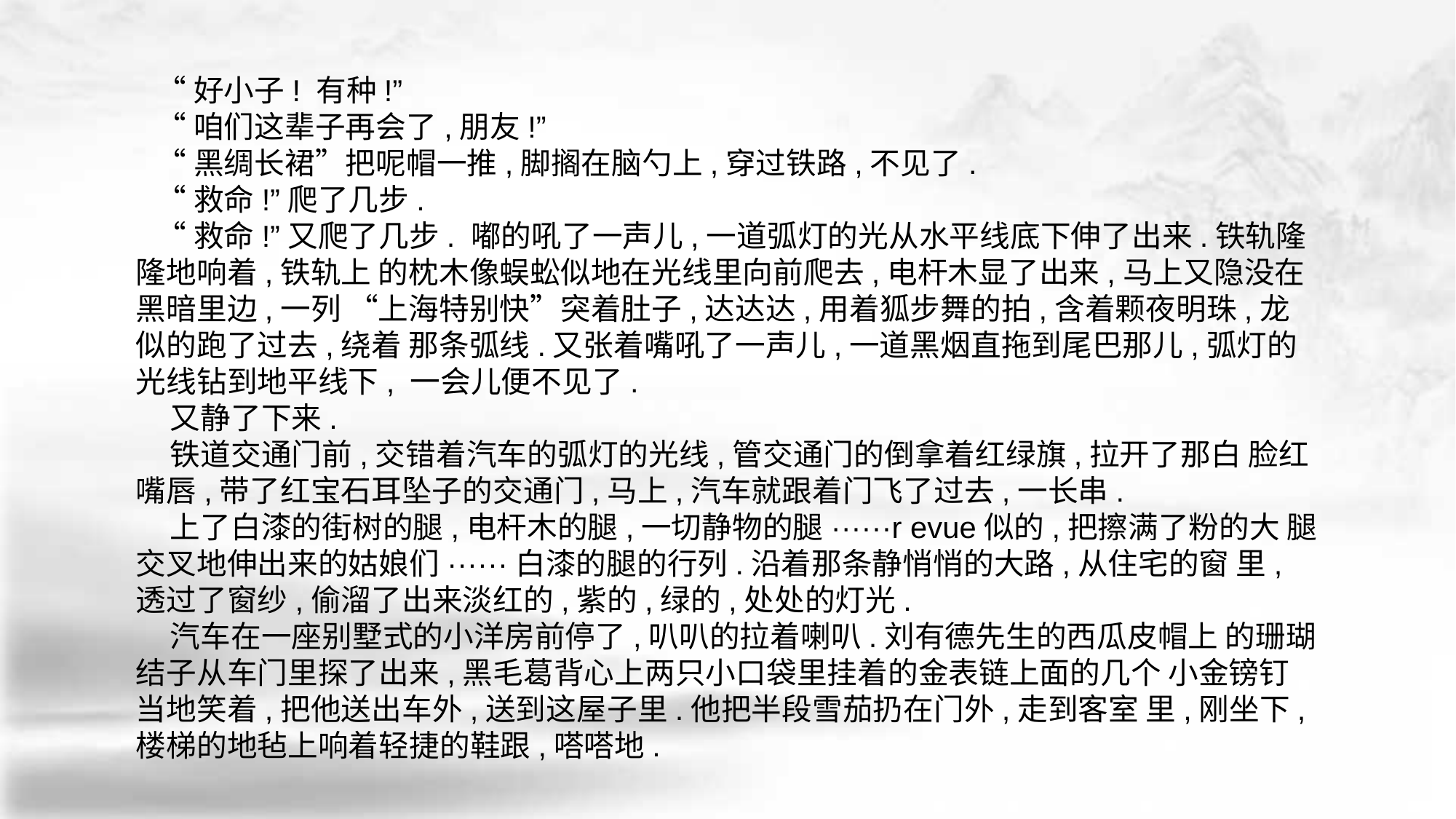

“好小子! 有种!”
   “咱们这辈子再会了,朋友!”
   “黑绸长裙”把呢帽一推,脚搁在脑勺上,穿过铁路,不见了.
   “救命!”爬了几步.
   “救命!”又爬了几步. 嘟的吼了一声儿,一道弧灯的光从水平线底下伸了出来.铁轨隆隆地响着,铁轨上 的枕木像蜈蚣似地在光线里向前爬去,电杆木显了出来,马上又隐没在黑暗里边,一列 “上海特别快”突着肚子,达达达,用着狐步舞的拍,含着颗夜明珠,龙似的跑了过去,绕着 那条弧线.又张着嘴吼了一声儿,一道黑烟直拖到尾巴那儿,弧灯的光线钻到地平线下, 一会儿便不见了.
    又静了下来.
    铁道交通门前,交错着汽车的弧灯的光线,管交通门的倒拿着红绿旗,拉开了那白 脸红嘴唇,带了红宝石耳坠子的交通门,马上,汽车就跟着门飞了过去,一长串.
    上了白漆的街树的腿,电杆木的腿,一切静物的腿······r evue似的,把擦满了粉的大 腿交叉地伸出来的姑娘们······白漆的腿的行列.沿着那条静悄悄的大路,从住宅的窗 里,透过了窗纱,偷溜了出来淡红的,紫的,绿的,处处的灯光.
    汽车在一座别墅式的小洋房前停了,叭叭的拉着喇叭.刘有德先生的西瓜皮帽上 的珊瑚结子从车门里探了出来,黑毛葛背心上两只小口袋里挂着的金表链上面的几个 小金镑钉当地笑着,把他送出车外,送到这屋子里.他把半段雪茄扔在门外,走到客室 里,刚坐下,楼梯的地毡上响着轻捷的鞋跟,嗒嗒地.